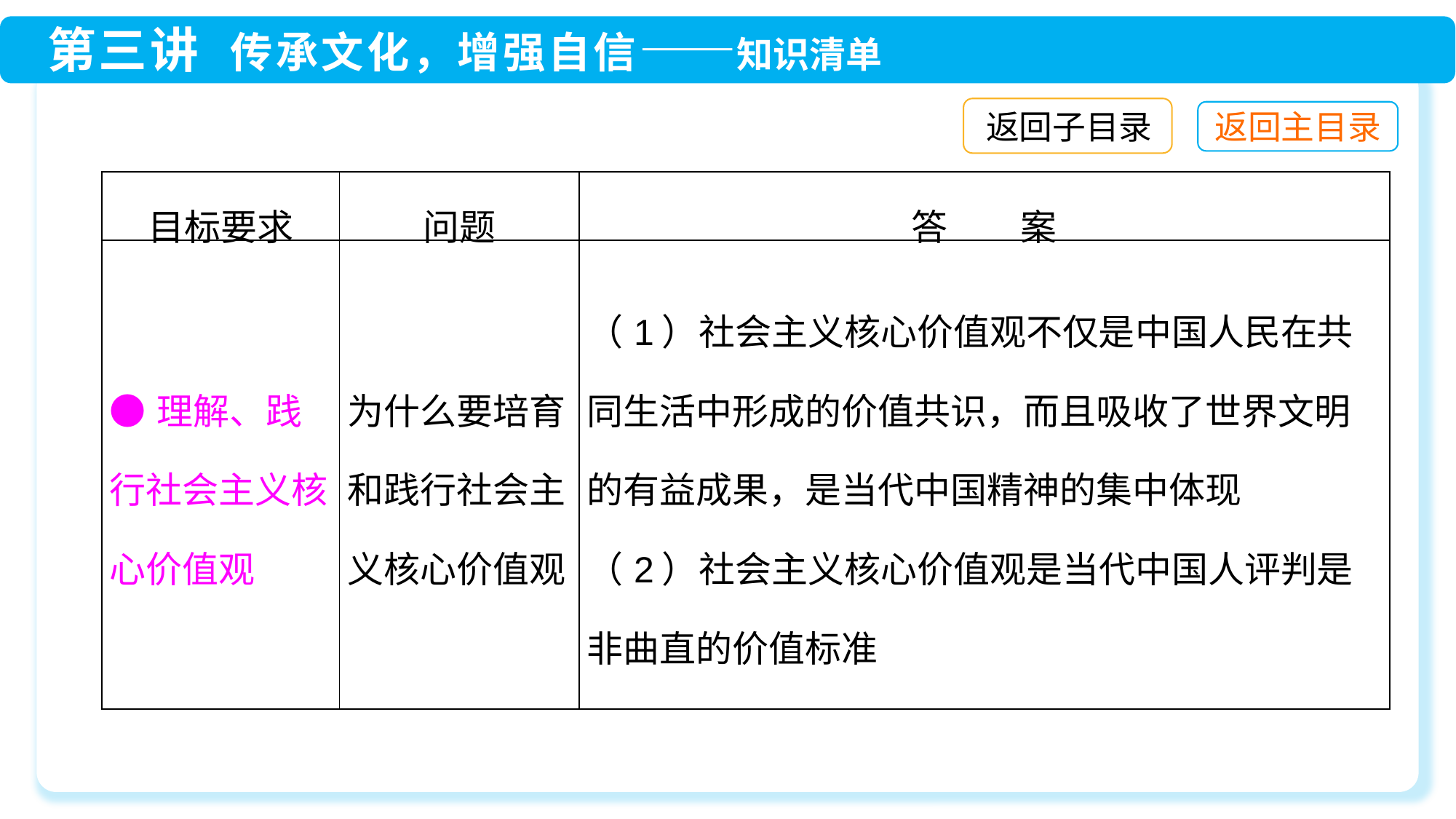

返回子目录
| 目标要求 | 问题 | 答　　案 |
| --- | --- | --- |
| ●理解、践行社会主义核心价值观 | 为什么要培育和践行社会主义核心价值观 | （1）社会主义核心价值观不仅是中国人民在共同生活中形成的价值共识，而且吸收了世界文明的有益成果，是当代中国精神的集中体现 （2）社会主义核心价值观是当代中国人评判是非曲直的价值标准 |